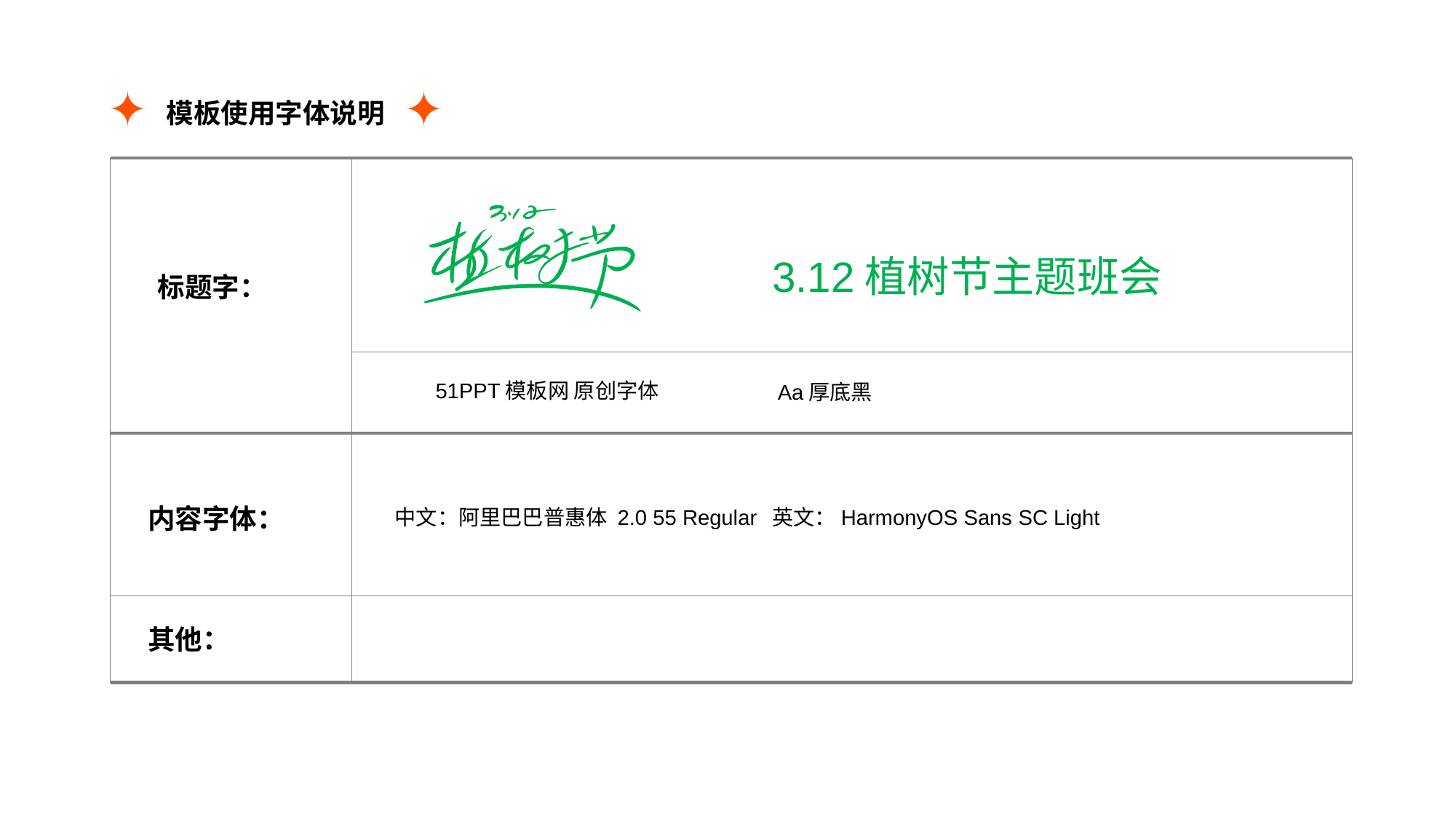

模板使用字体说明
标题字：
内容字体：
其他：

3.12植树节主题班会
51PPT模板网 原创字体
Aa厚底黑
中文：阿里巴巴普惠体 2.0 55 Regular
英文：HarmonyOS Sans SC Light